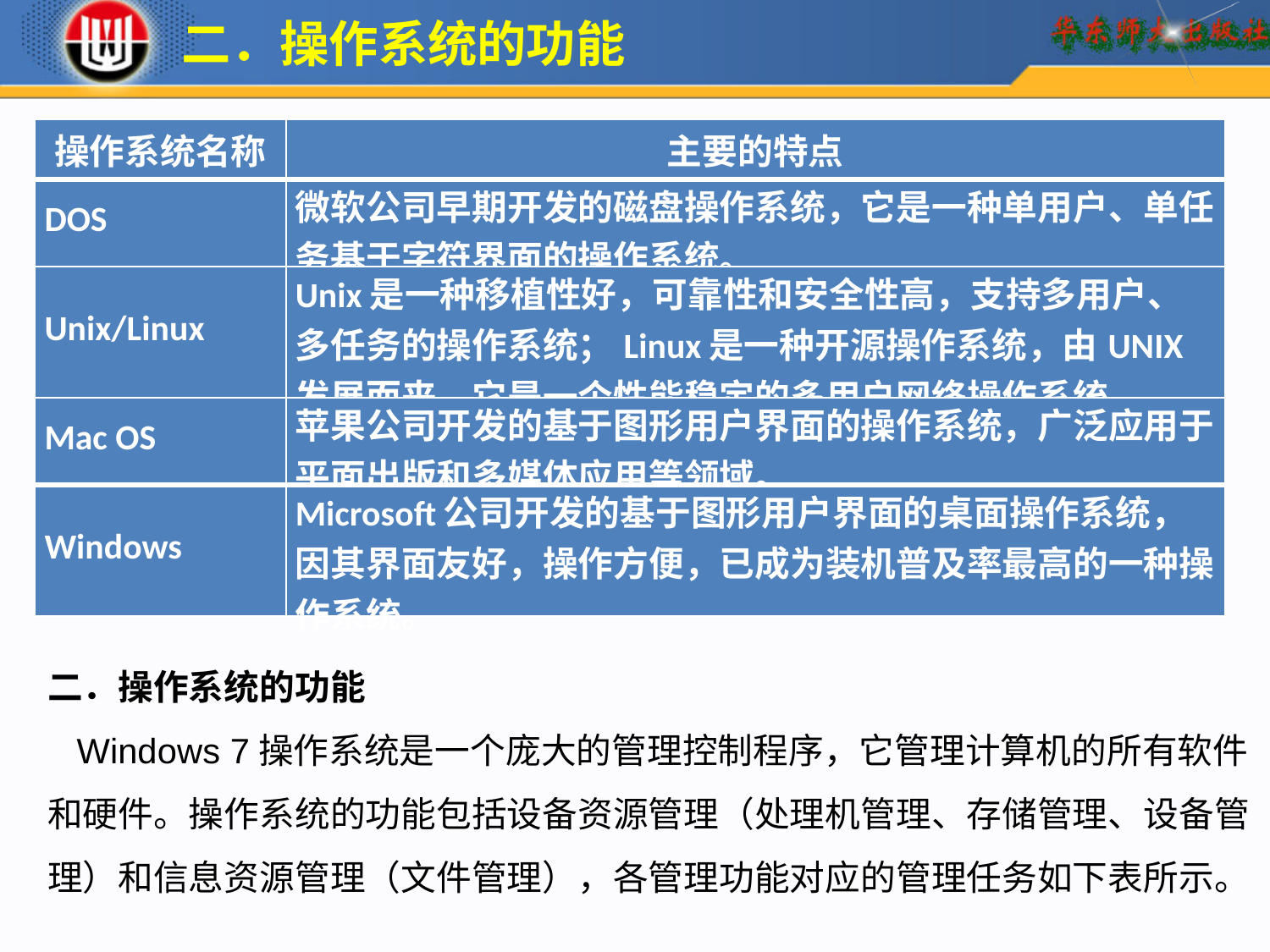

二．操作系统的功能
| 操作系统名称 | 主要的特点 |
| --- | --- |
| DOS | 微软公司早期开发的磁盘操作系统，它是一种单用户、单任务基于字符界面的操作系统。 |
| Unix/Linux | Unix是一种移植性好，可靠性和安全性高，支持多用户、多任务的操作系统；Linux是一种开源操作系统，由UNIX发展而来，它是一个性能稳定的多用户网络操作系统。 |
| Mac OS | 苹果公司开发的基于图形用户界面的操作系统，广泛应用于平面出版和多媒体应用等领域。 |
| Windows | Microsoft公司开发的基于图形用户界面的桌面操作系统，因其界面友好，操作方便，已成为装机普及率最高的一种操作系统。 |
二．操作系统的功能
   Windows 7操作系统是一个庞大的管理控制程序，它管理计算机的所有软件和硬件。操作系统的功能包括设备资源管理（处理机管理、存储管理、设备管理）和信息资源管理（文件管理），各管理功能对应的管理任务如下表所示。